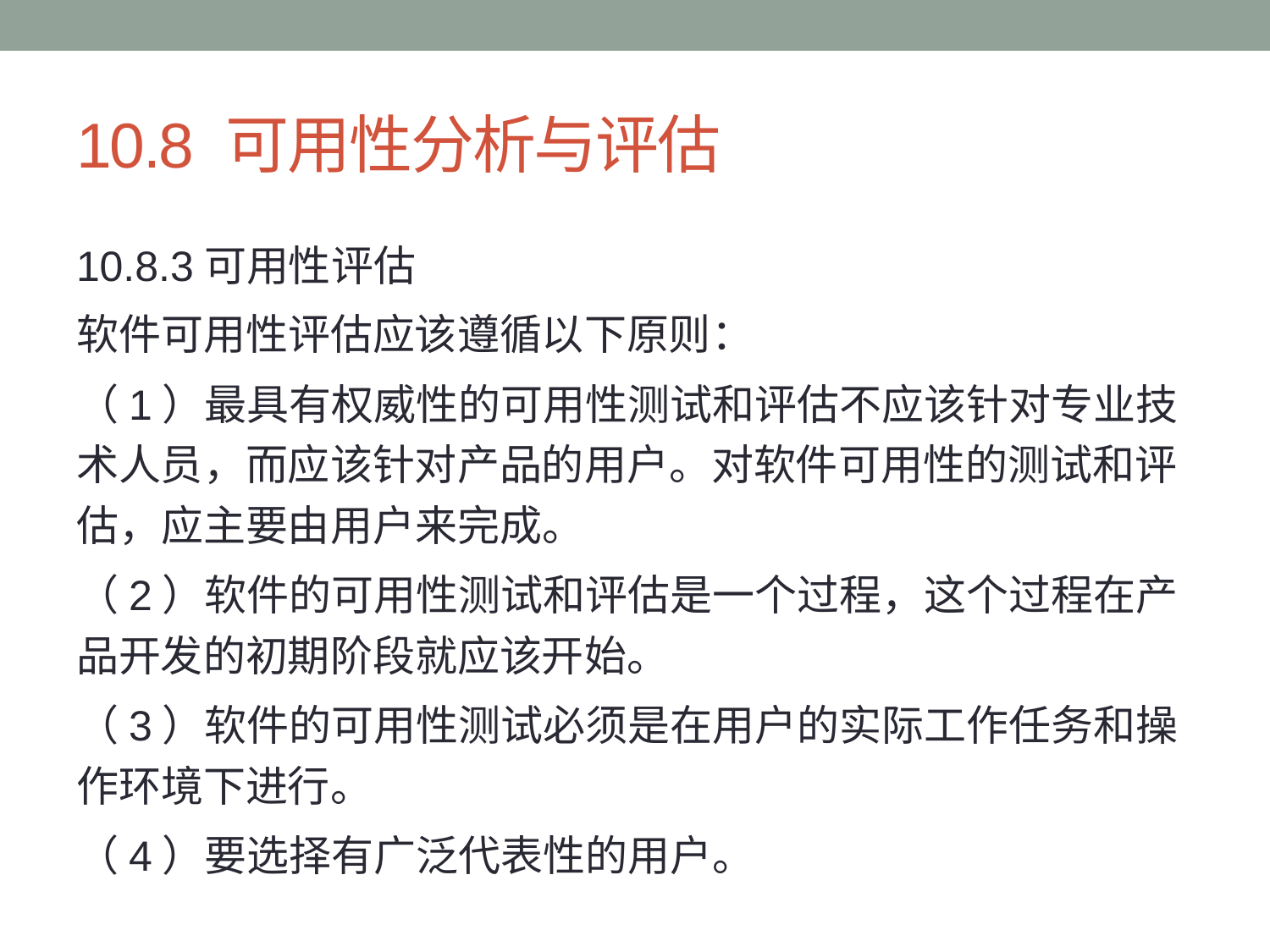

# 10.8 可用性分析与评估
10.8.3可用性评估
软件可用性评估应该遵循以下原则：
（1）最具有权威性的可用性测试和评估不应该针对专业技术人员，而应该针对产品的用户。对软件可用性的测试和评估，应主要由用户来完成。
（2）软件的可用性测试和评估是一个过程，这个过程在产品开发的初期阶段就应该开始。
（3）软件的可用性测试必须是在用户的实际工作任务和操作环境下进行。
（4）要选择有广泛代表性的用户。